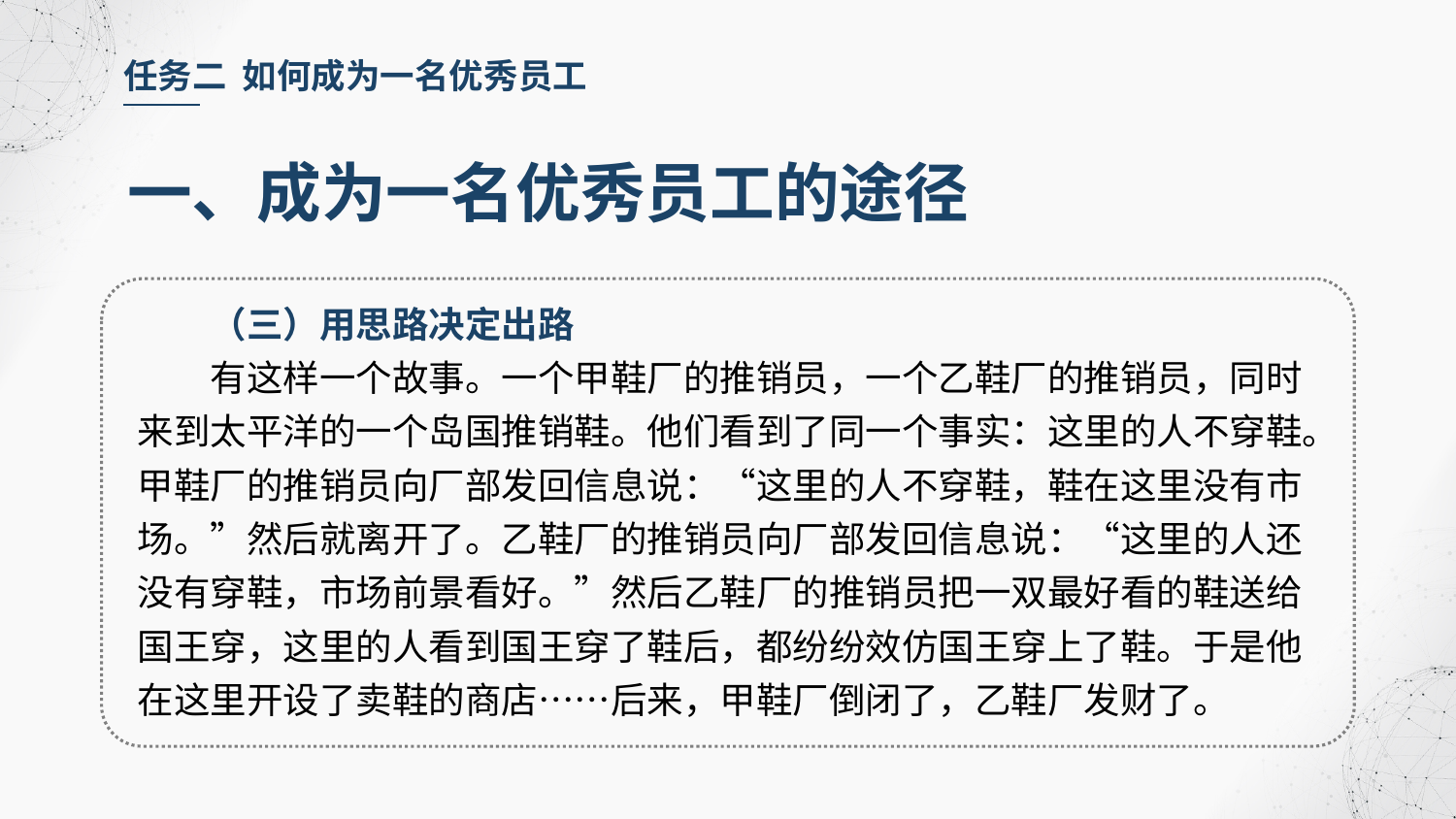

任务二  如何成为一名优秀员工
一、成为一名优秀员工的途径

（三）用思路决定出路
有这样一个故事。一个甲鞋厂的推销员，一个乙鞋厂的推销员，同时来到太平洋的一个岛国推销鞋。他们看到了同一个事实：这里的人不穿鞋。甲鞋厂的推销员向厂部发回信息说：“这里的人不穿鞋，鞋在这里没有市场。”然后就离开了。乙鞋厂的推销员向厂部发回信息说：“这里的人还没有穿鞋，市场前景看好。”然后乙鞋厂的推销员把一双最好看的鞋送给国王穿，这里的人看到国王穿了鞋后，都纷纷效仿国王穿上了鞋。于是他在这里开设了卖鞋的商店……后来，甲鞋厂倒闭了，乙鞋厂发财了。